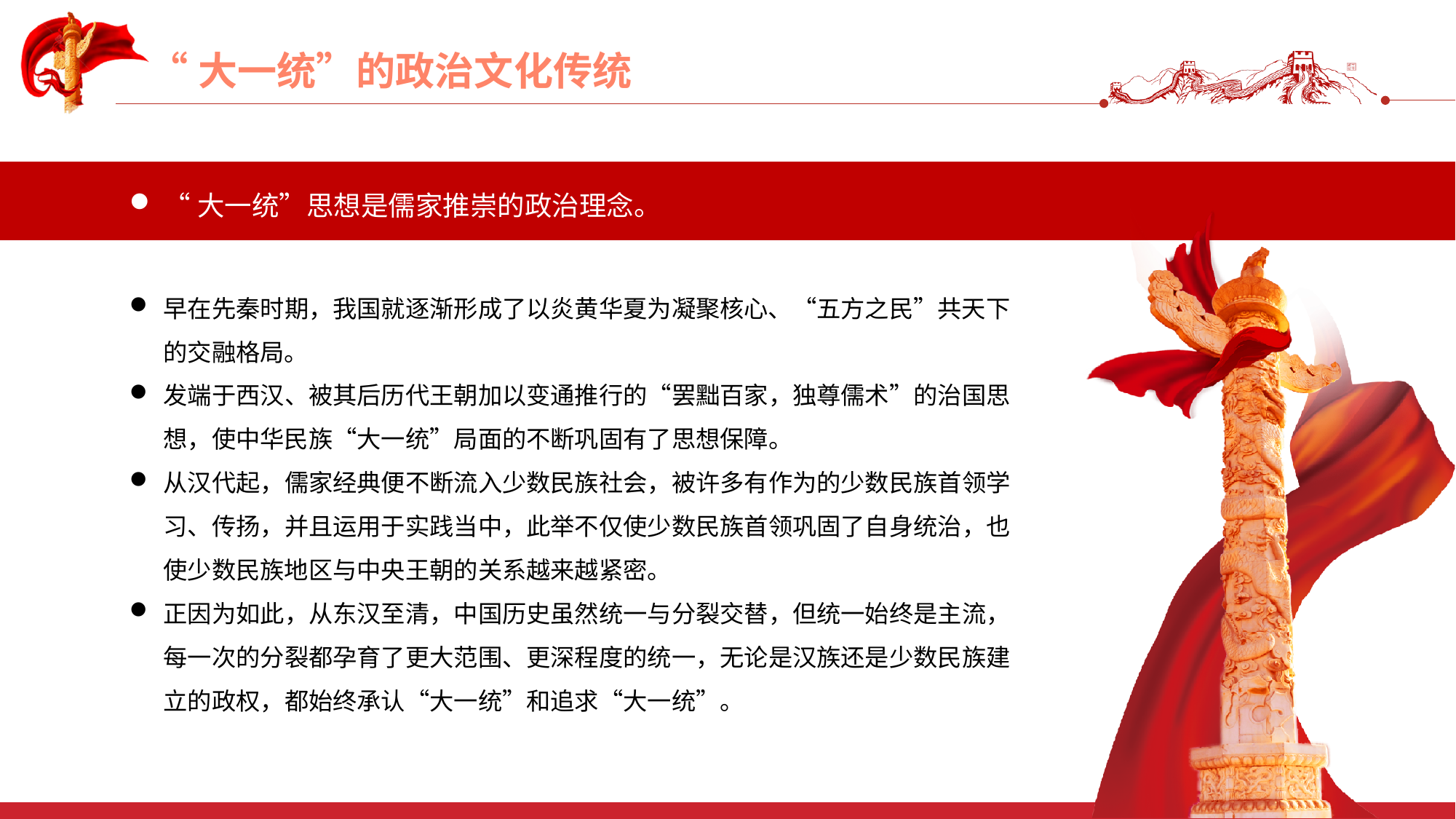

“大一统”的政治文化传统

“大一统”思想是儒家推崇的政治理念。

早在先秦时期，我国就逐渐形成了以炎黄华夏为凝聚核心、“五方之民”共天下的交融格局。
发端于西汉、被其后历代王朝加以变通推行的“罢黜百家，独尊儒术”的治国思想，使中华民族“大一统”局面的不断巩固有了思想保障。
从汉代起，儒家经典便不断流入少数民族社会，被许多有作为的少数民族首领学习、传扬，并且运用于实践当中，此举不仅使少数民族首领巩固了自身统治，也使少数民族地区与中央王朝的关系越来越紧密。
正因为如此，从东汉至清，中国历史虽然统一与分裂交替，但统一始终是主流，每一次的分裂都孕育了更大范围、更深程度的统一，无论是汉族还是少数民族建立的政权，都始终承认“大一统”和追求“大一统”。